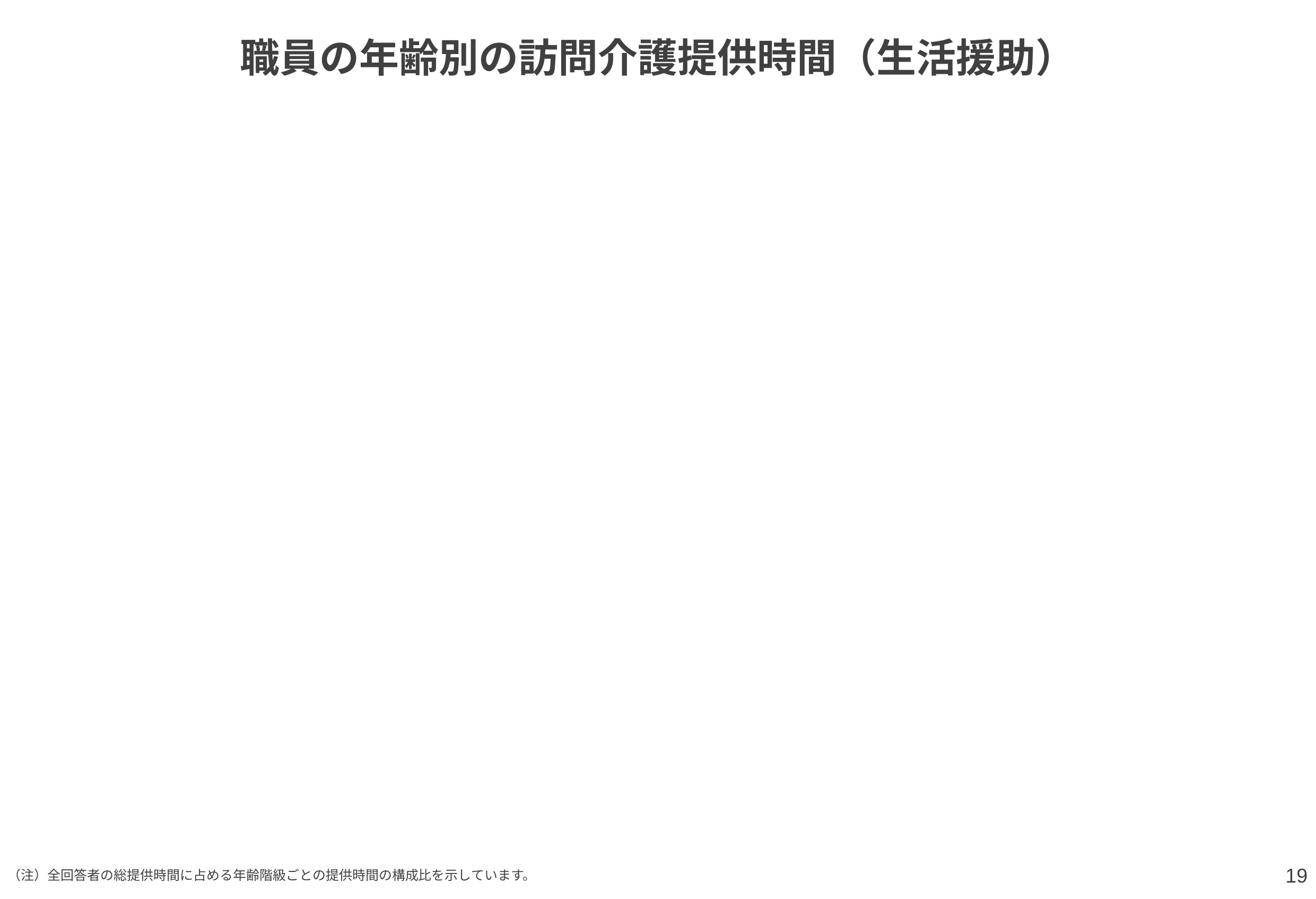

# 職員の年齢別の訪問介護提供時間（生活援助）
19
（注）全回答者の総提供時間に占める年齢階級ごとの提供時間の構成比を示しています。